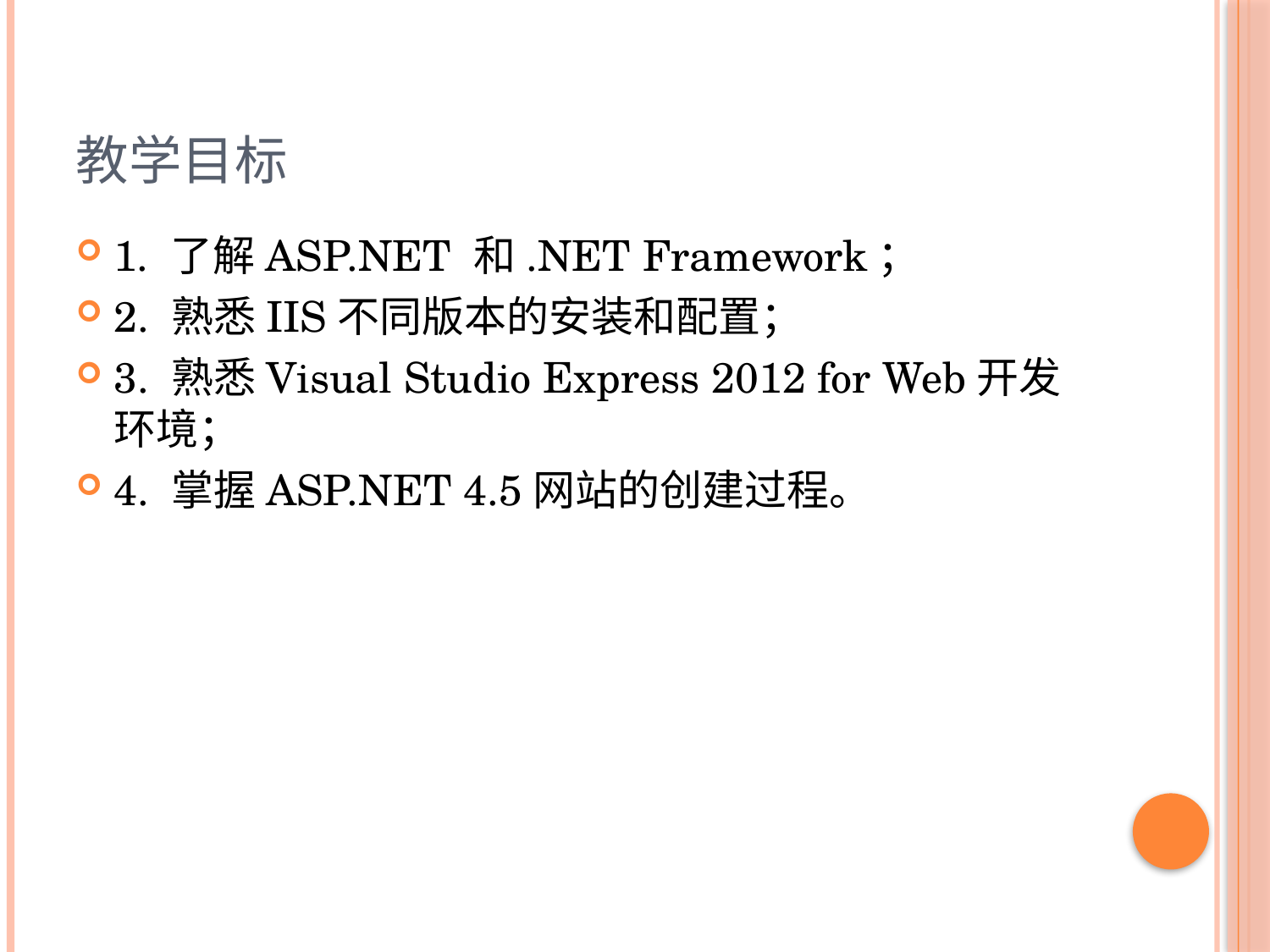

# 教学目标
1. 了解ASP.NET 和.NET Framework；
2. 熟悉IIS不同版本的安装和配置；
3. 熟悉Visual Studio Express 2012 for Web开发环境；
4. 掌握ASP.NET 4.5网站的创建过程。